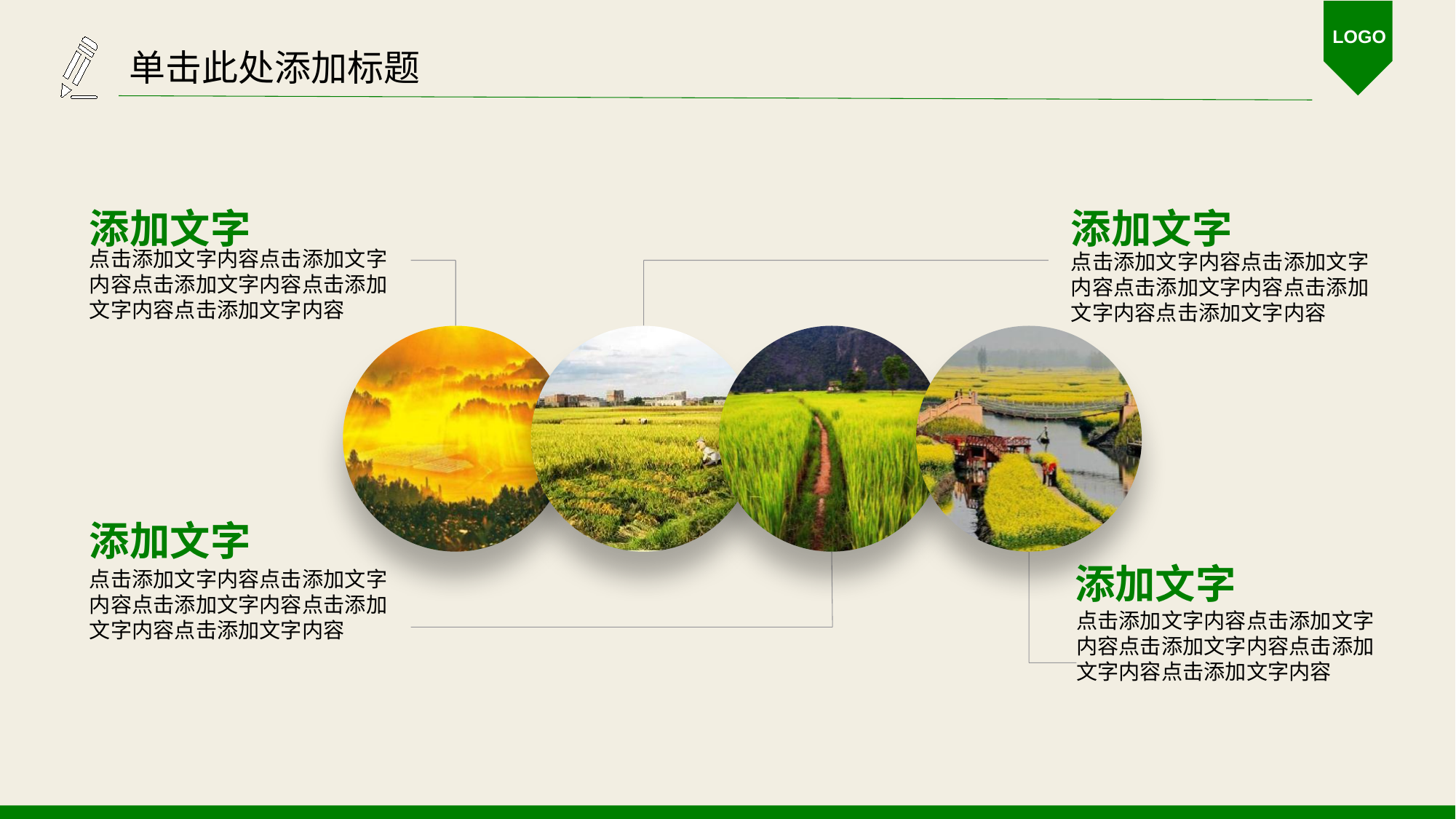

LOGO

单击此处添加标题
添加文字
点击添加文字内容点击添加文字内容点击添加文字内容点击添加文字内容点击添加文字内容
添加文字
点击添加文字内容点击添加文字内容点击添加文字内容点击添加文字内容点击添加文字内容

添加文字
点击添加文字内容点击添加文字内容点击添加文字内容点击添加文字内容点击添加文字内容
添加文字
点击添加文字内容点击添加文字内容点击添加文字内容点击添加文字内容点击添加文字内容